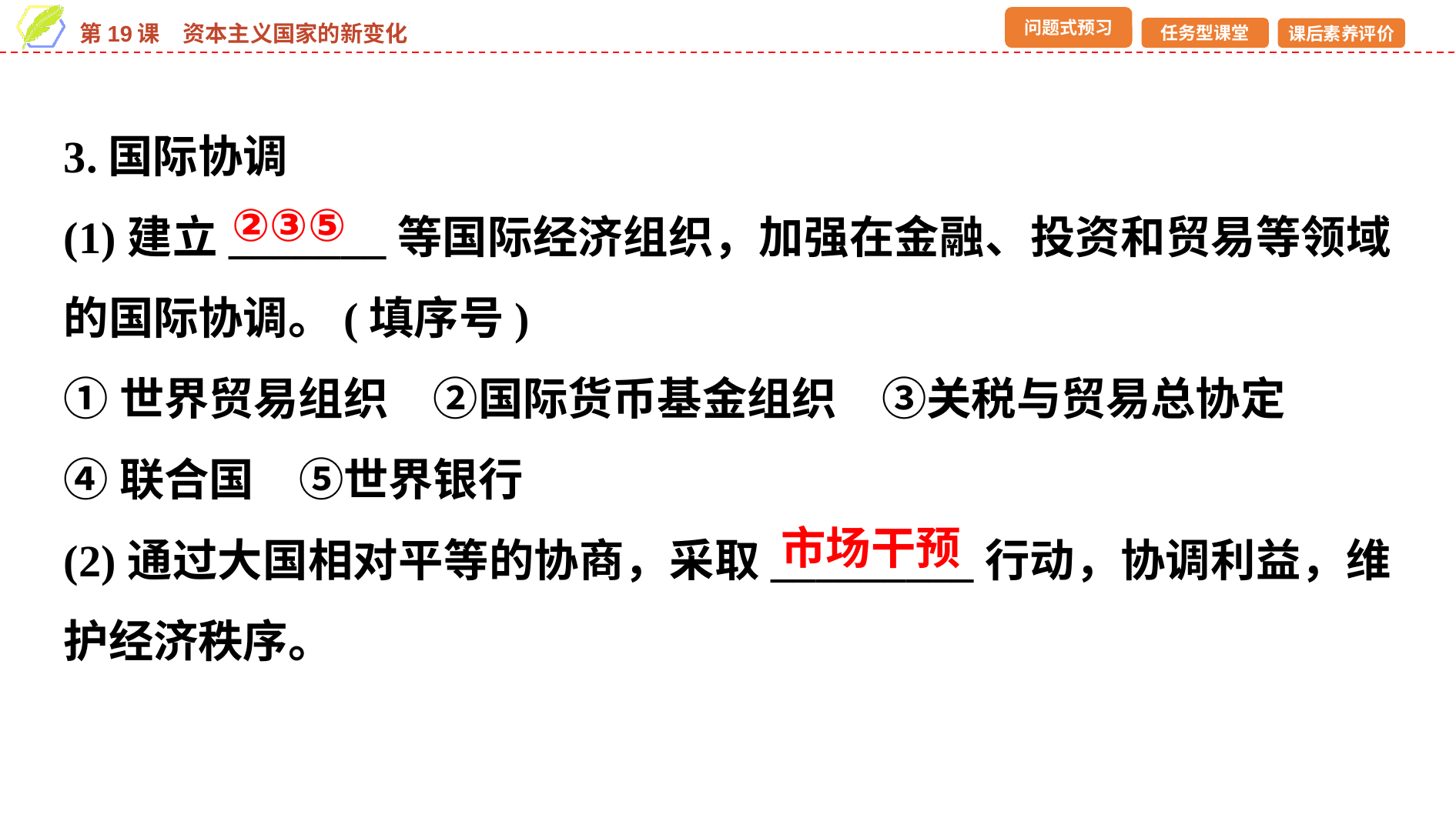

3.国际协调
(1)建立_______等国际经济组织，加强在金融、投资和贸易等领域的国际协调。(填序号)
①世界贸易组织　②国际货币基金组织　③关税与贸易总协定
④联合国　⑤世界银行
(2)通过大国相对平等的协商，采取_________行动，协调利益，维护经济秩序。
②③⑤
市场干预